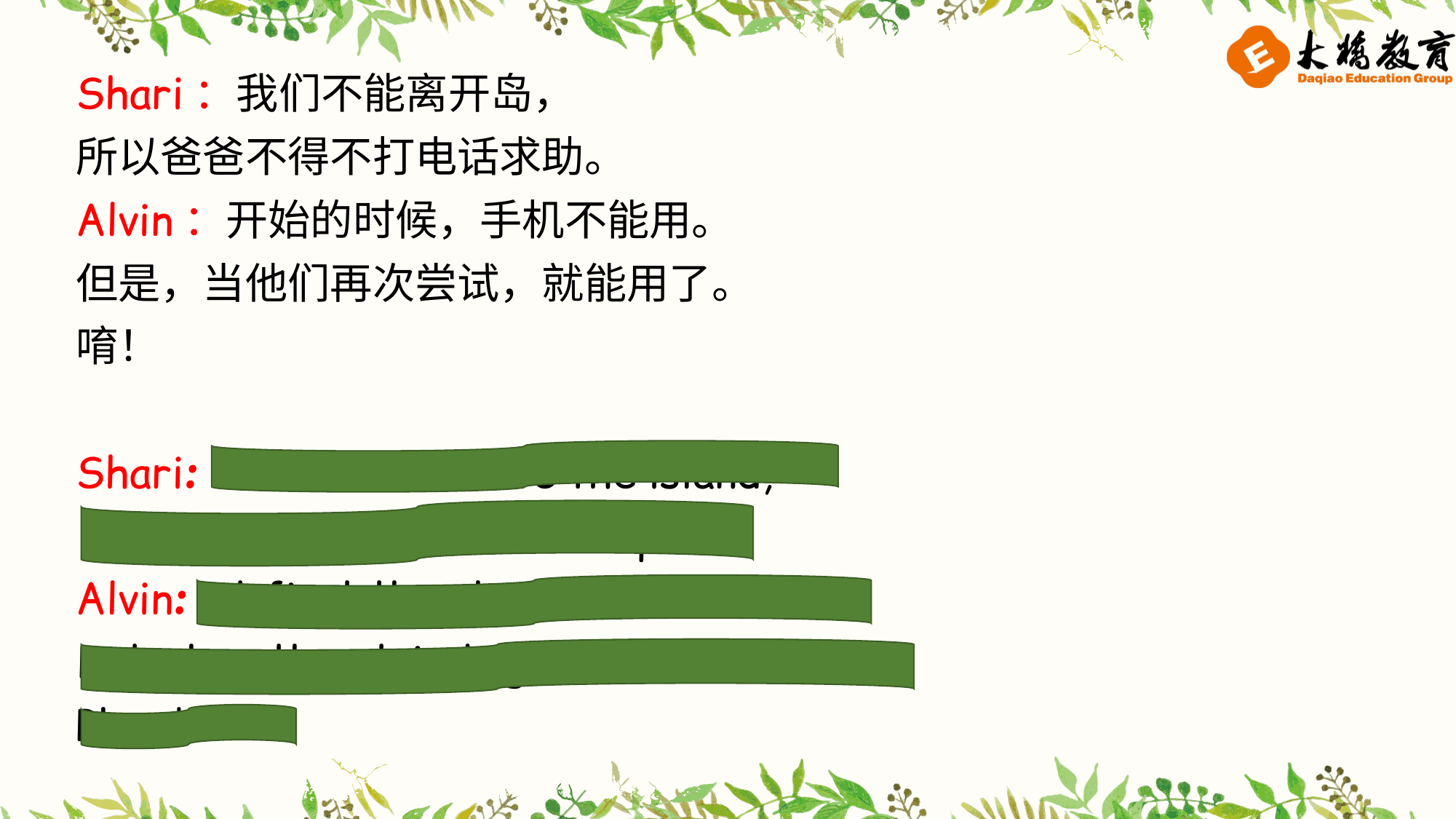

Shari：我们不能离开岛，
所以爸爸不得不打电话求助。
Alvin：开始的时候，手机不能用。
但是，当他们再次尝试，就能用了。
唷！

Shari: We couldn’t leave the island,
 so Dad had to phone for help.
Alvin: At first,the phone didn’t work.
But when they tried again and it was OK.
Phew!